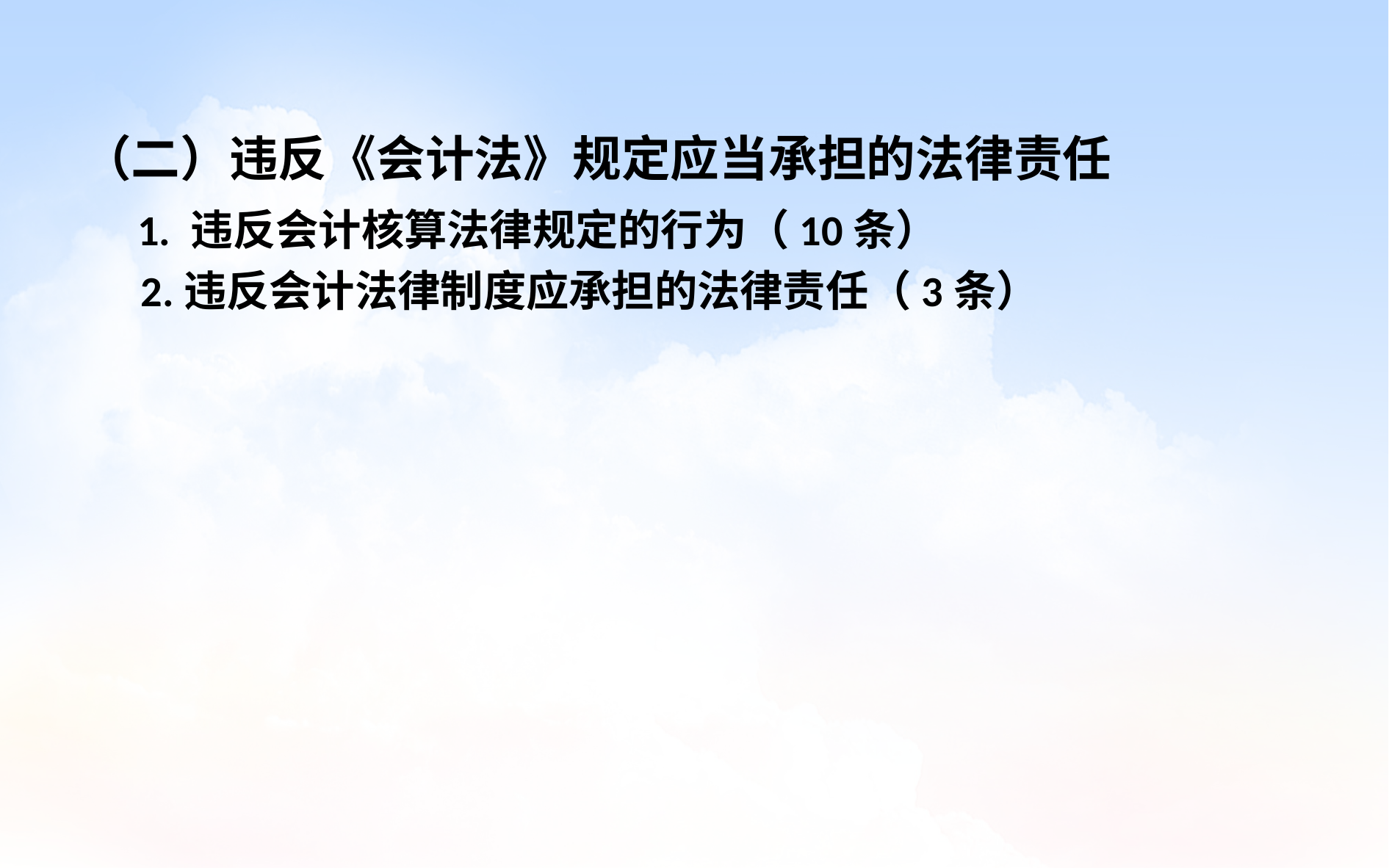

（二）违反《会计法》规定应当承担的法律责任
     1. 违反会计核算法律规定的行为（10条）
      2.违反会计法律制度应承担的法律责任（3条）